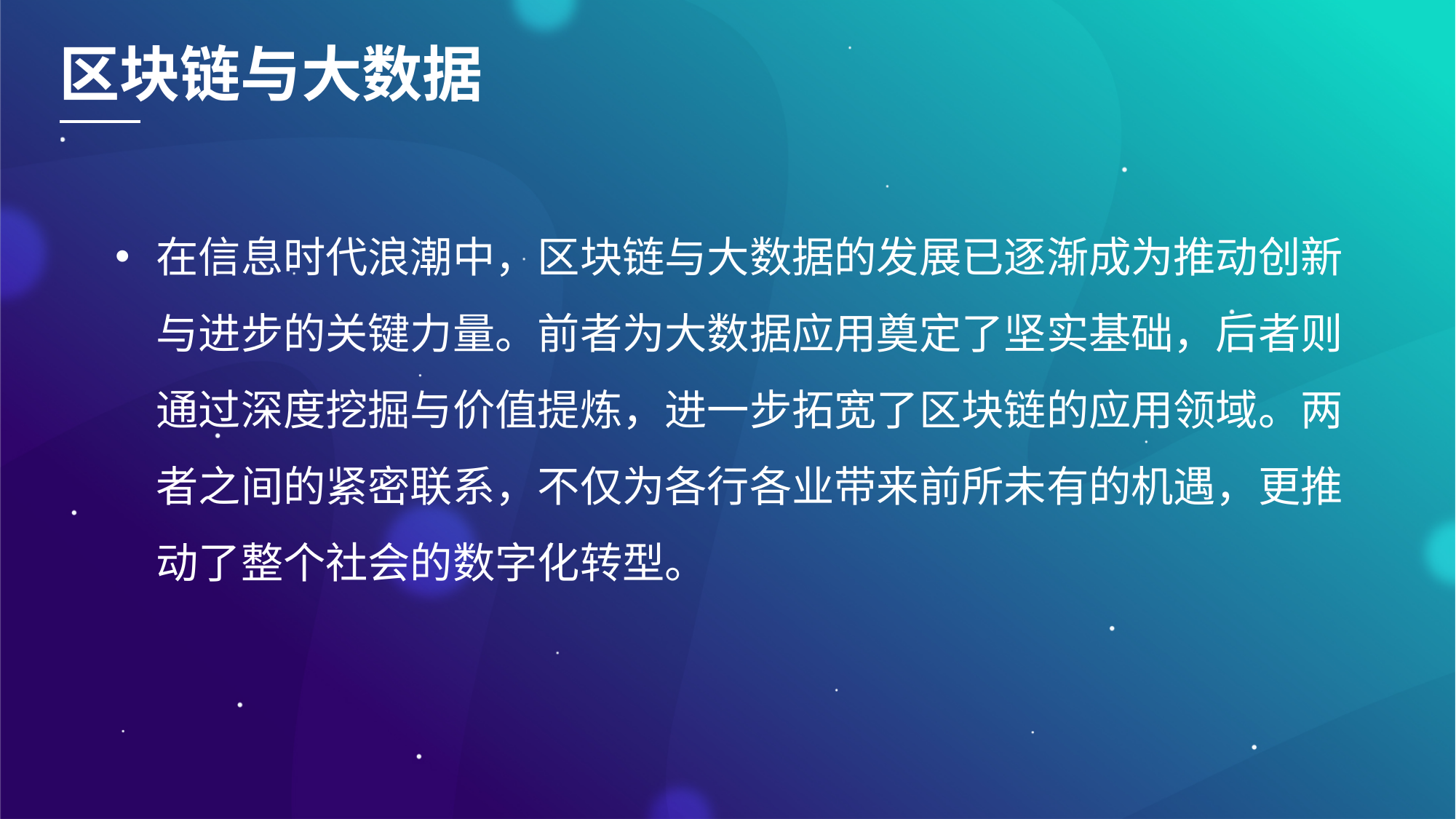

区块链与大数据

在信息时代浪潮中，区块链与大数据的发展已逐渐成为推动创新与进步的关键力量。前者为大数据应用奠定了坚实基础，后者则通过深度挖掘与价值提炼，进一步拓宽了区块链的应用领域。两者之间的紧密联系，不仅为各行各业带来前所未有的机遇，更推动了整个社会的数字化转型。